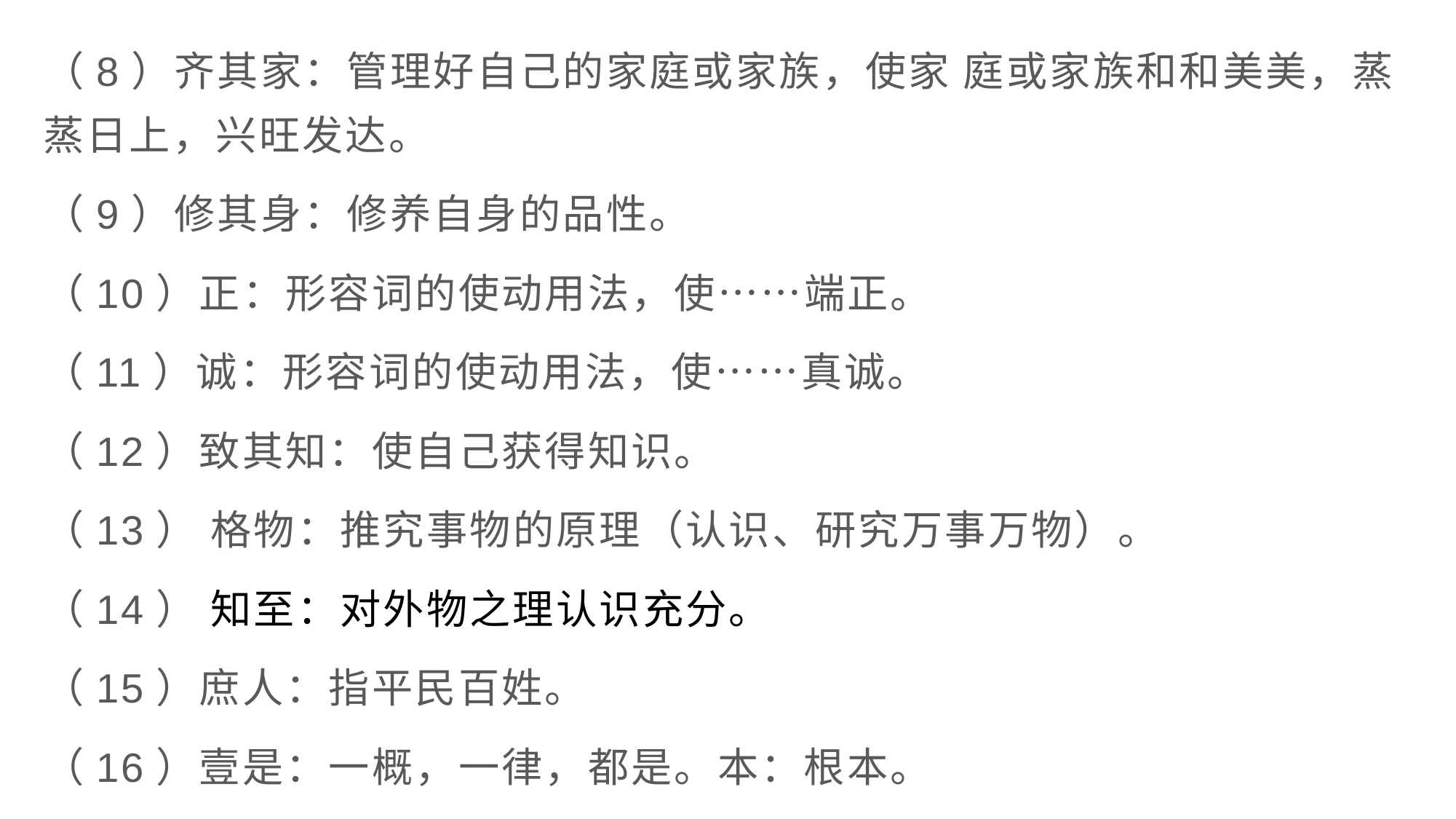

（8）齐其家：管理好自己的家庭或家族，使家 庭或家族和和美美，蒸蒸日上，兴旺发达。
（9）修其身：修养自身的品性。
（10）正：形容词的使动用法，使……端正。
（11）诚：形容词的使动用法，使……真诚。
（12）致其知：使自己获得知识。
（13） 格物：推究事物的原理（认识、研究万事万物）。
（14） 知至：对外物之理认识充分。
（15）庶人：指平民百姓。
（16）壹是：一概，一律，都是。本：根本。